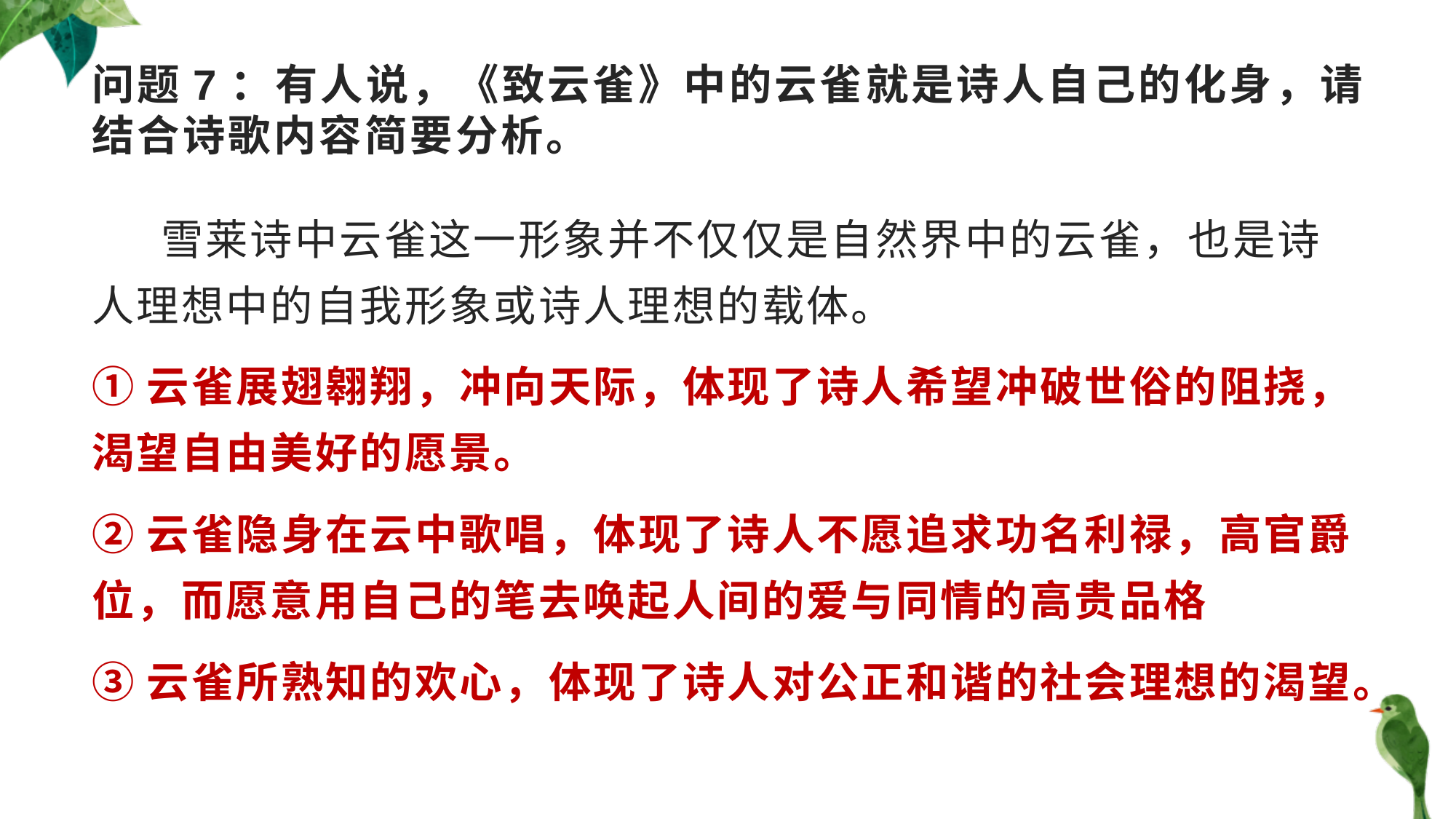

# 问题7：有人说，《致云雀》中的云雀就是诗人自己的化身，请结合诗歌内容简要分析。
     雪莱诗中云雀这一形象并不仅仅是自然界中的云雀，也是诗人理想中的自我形象或诗人理想的载体。
①云雀展翅翱翔，冲向天际，体现了诗人希望冲破世俗的阻挠，渴望自由美好的愿景。
②云雀隐身在云中歌唱，体现了诗人不愿追求功名利禄，高官爵位，而愿意用自己的笔去唤起人间的爱与同情的高贵品格
③云雀所熟知的欢心，体现了诗人对公正和谐的社会理想的渴望。